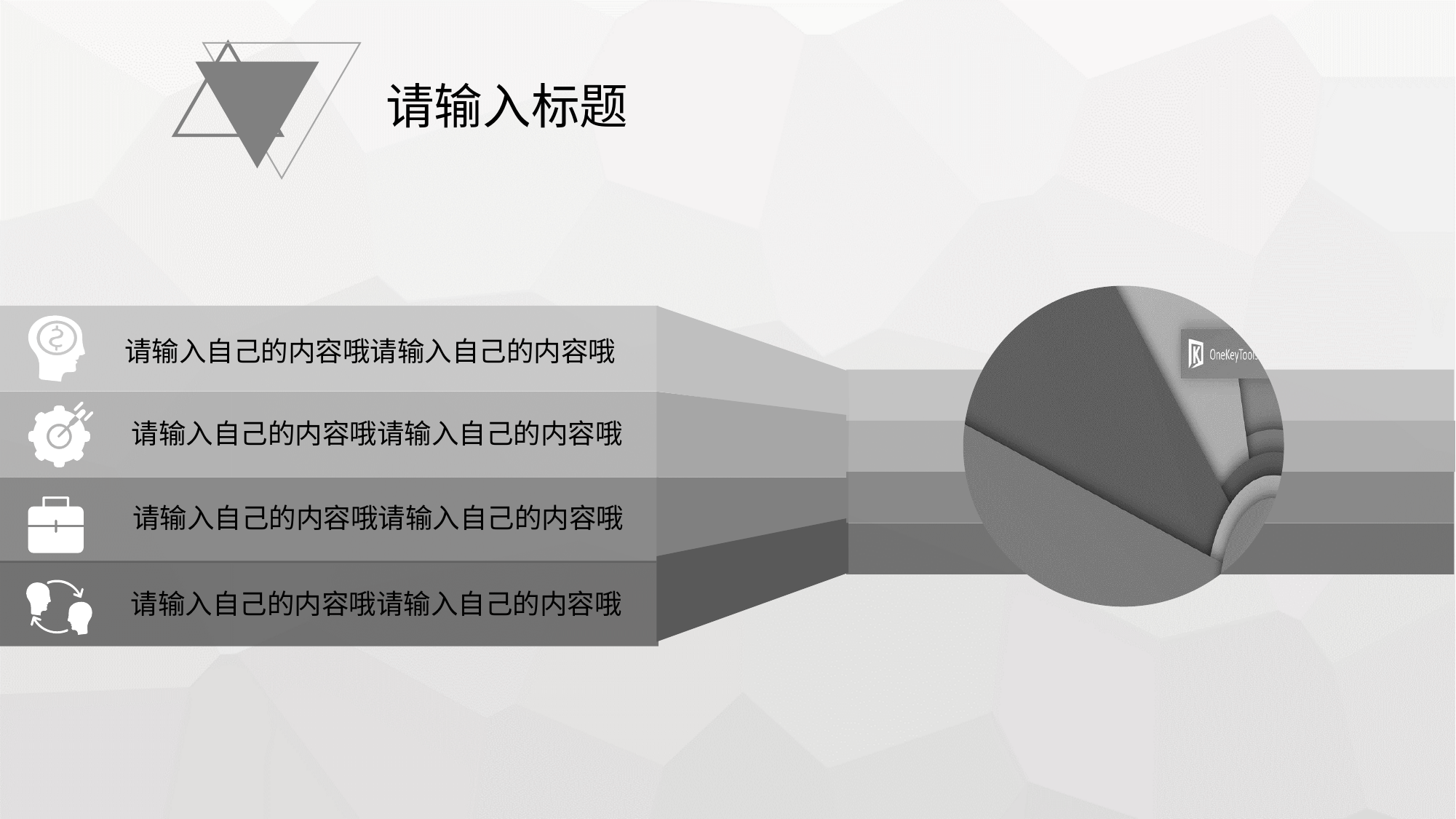

请输入标题

请输入自己的内容哦请输入自己的内容哦

请输入自己的内容哦请输入自己的内容哦

请输入自己的内容哦请输入自己的内容哦

请输入自己的内容哦请输入自己的内容哦